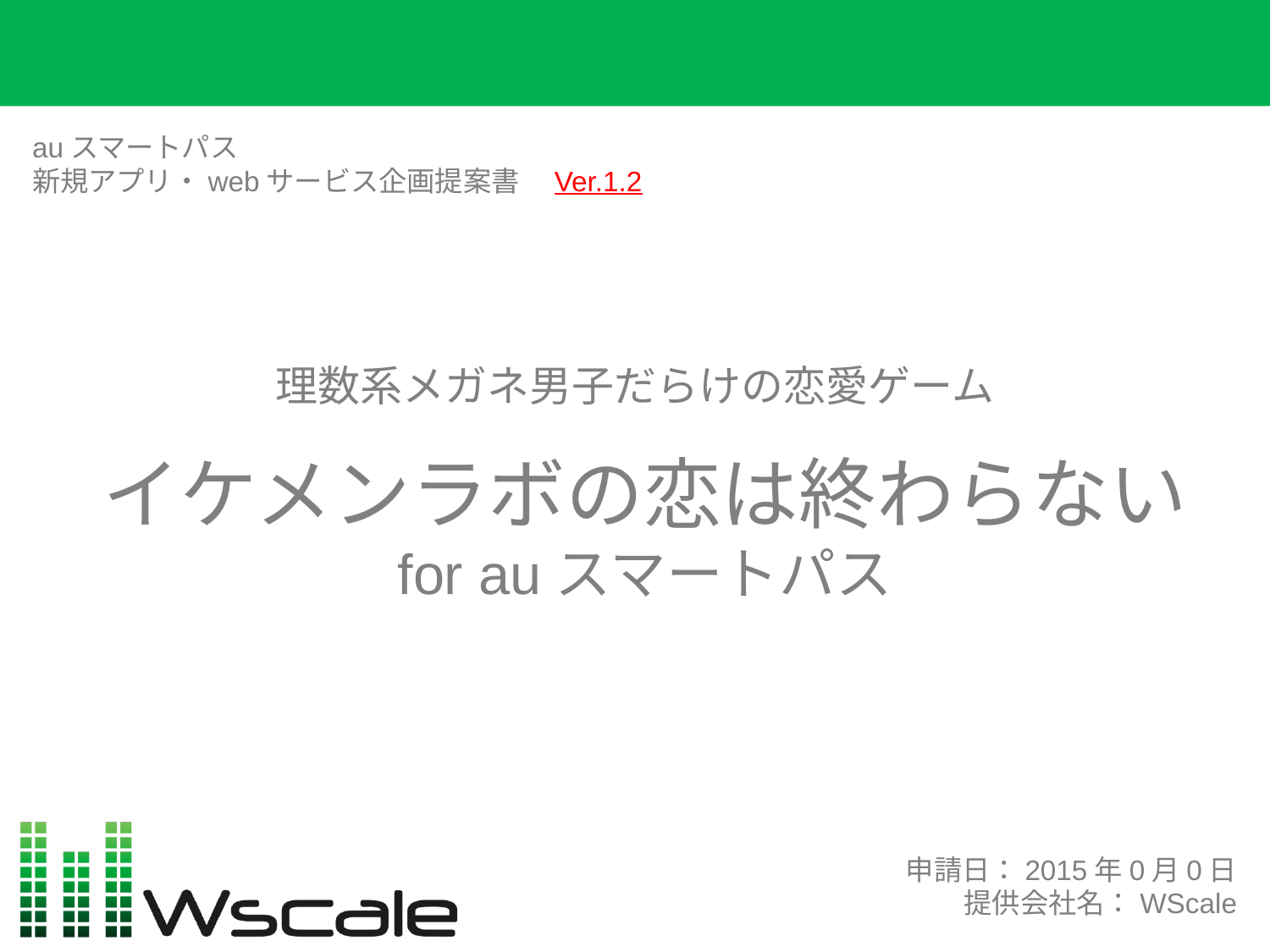

auスマートパス
新規アプリ・webサービス企画提案書　Ver.1.2
理数系メガネ男子だらけの恋愛ゲーム
イケメンラボの恋は終わらない
for auスマートパス
申請日：2015年0月0日
提供会社名：WScale